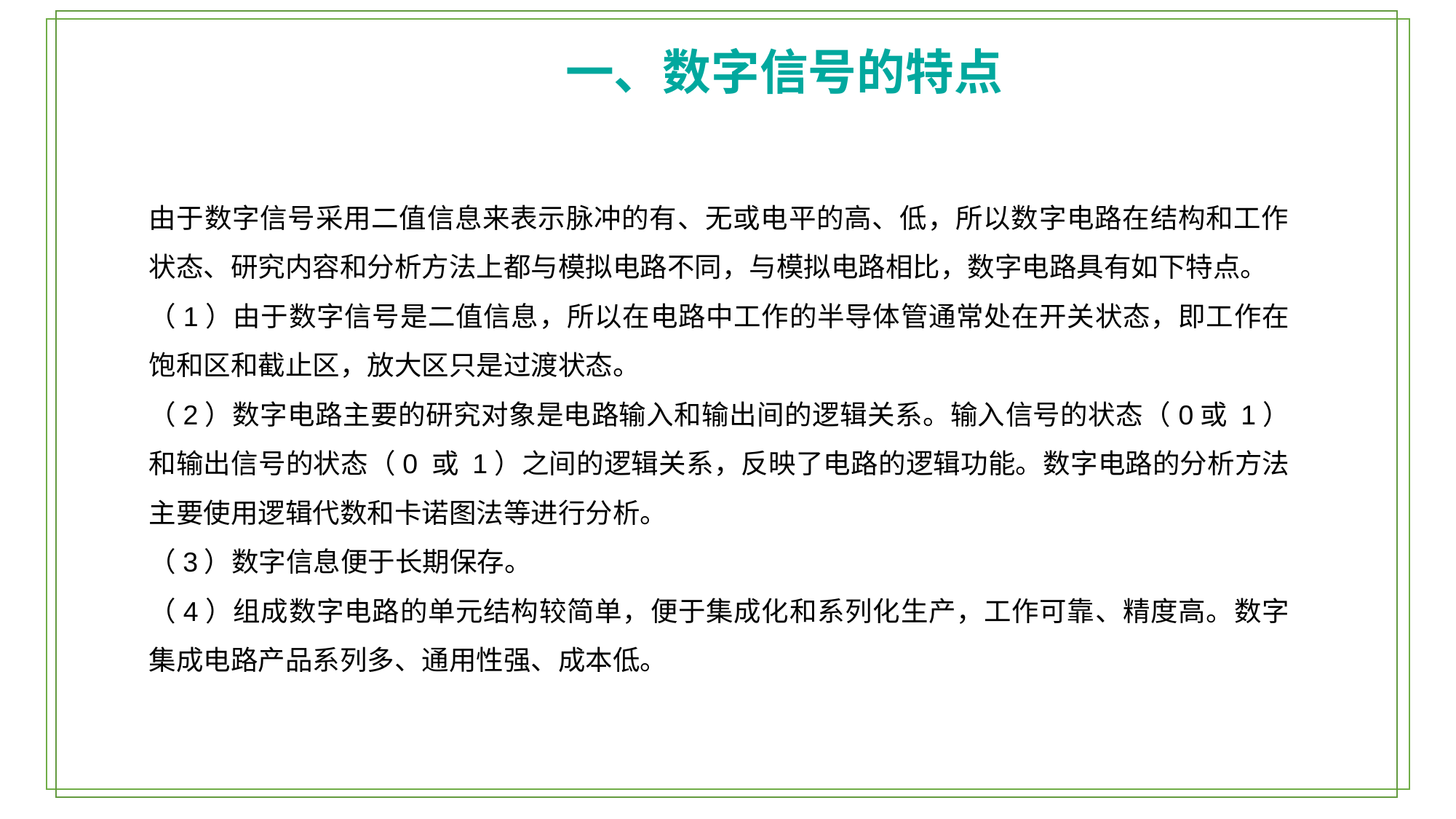

一、数字信号的特点

由于数字信号采用二值信息来表示脉冲的有、无或电平的高、低，所以数字电路在结构和工作状态、研究内容和分析方法上都与模拟电路不同，与模拟电路相比，数字电路具有如下特点。
（1）由于数字信号是二值信息，所以在电路中工作的半导体管通常处在开关状态，即工作在饱和区和截止区，放大区只是过渡状态。
（2）数字电路主要的研究对象是电路输入和输出间的逻辑关系。输入信号的状态（0或 1）和输出信号的状态（0 或 1）之间的逻辑关系，反映了电路的逻辑功能。数字电路的分析方法主要使用逻辑代数和卡诺图法等进行分析。
（3）数字信息便于长期保存。
（4）组成数字电路的单元结构较简单，便于集成化和系列化生产，工作可靠、精度高。数字集成电路产品系列多、通用性强、成本低。